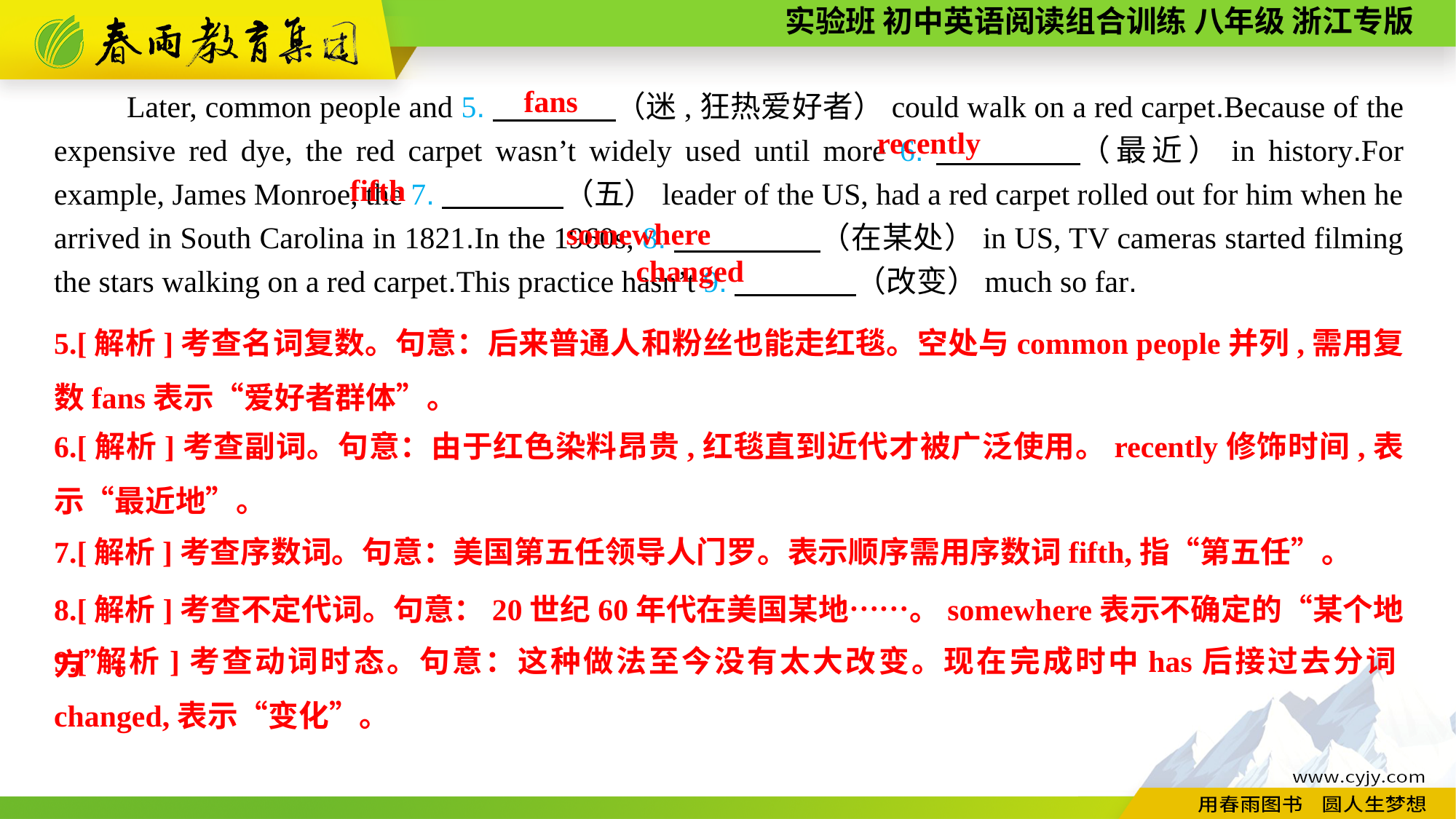

Later, common people and 5.　　　　（迷,狂热爱好者）could walk on a red carpet.Because of the expensive red dye, the red carpet wasn’t widely used until more 6.　　　　（最近）in history.For example, James Monroe, the 7.　　　　（五）leader of the US, had a red carpet rolled out for him when he arrived in South Carolina in 1821.In the 1960s, 8.　   　　　（在某处）in US, TV cameras started filming the stars walking on a red carpet.This practice hasn’t 9.　　　　（改变）much so far.
fans
recently
fifth
somewhere
changed
5.[解析]考查名词复数。句意：后来普通人和粉丝也能走红毯。空处与common people并列,需用复数fans表示“爱好者群体”。
6.[解析]考查副词。句意：由于红色染料昂贵,红毯直到近代才被广泛使用。recently修饰时间,表示“最近地”。
7.[解析]考查序数词。句意：美国第五任领导人门罗。表示顺序需用序数词fifth,指“第五任”。
8.[解析]考查不定代词。句意：20世纪60年代在美国某地……。somewhere表示不确定的“某个地方”。
9.[解析]考查动词时态。句意：这种做法至今没有太大改变。现在完成时中has后接过去分词changed,表示“变化”。